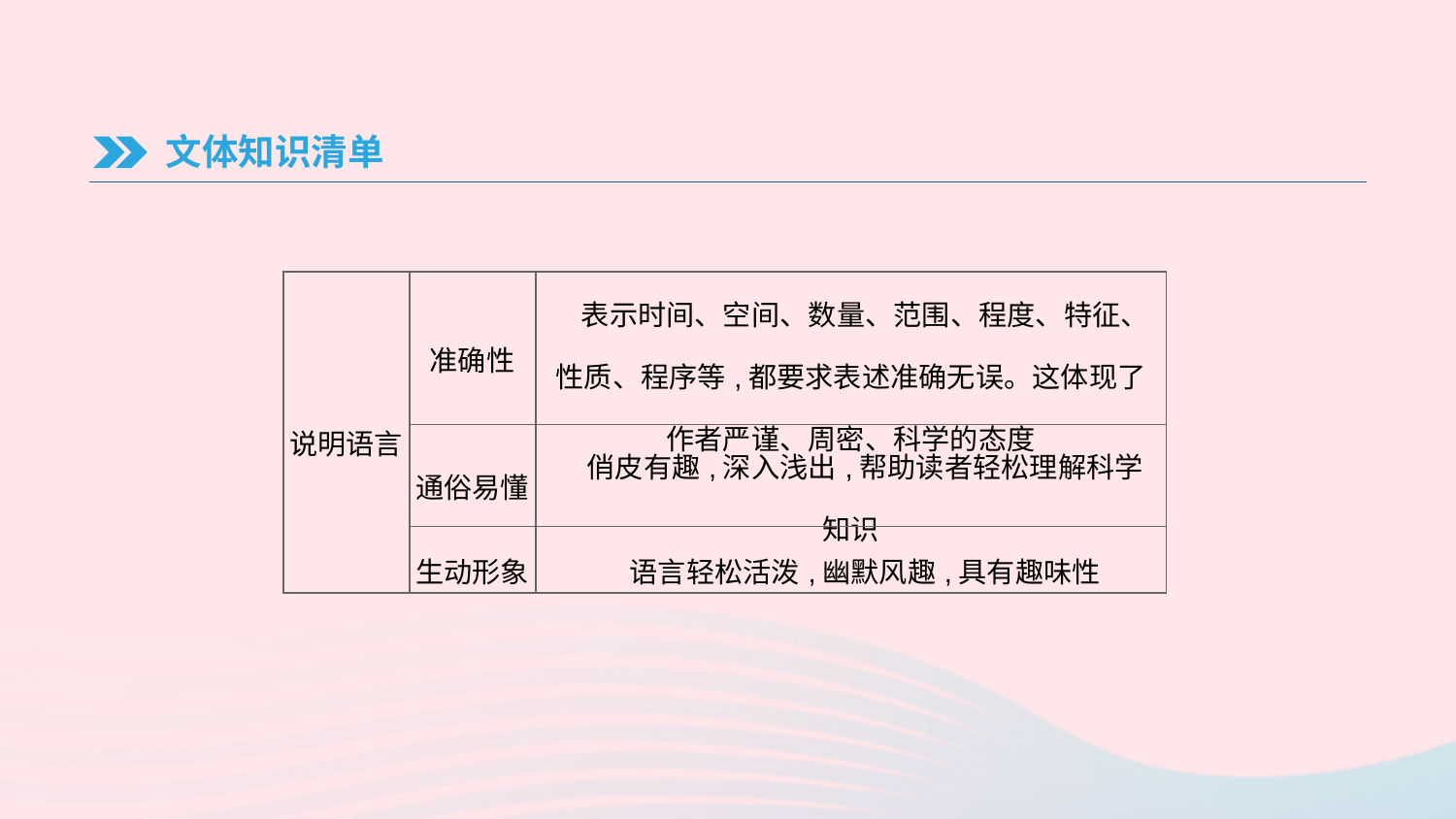

文体知识清单

| 说明语言 | 准确性 | 表示时间、空间、数量、范围、程度、特征、性质、程序等,都要求表述准确无误。这体现了作者严谨、周密、科学的态度 |
| --- | --- | --- |
|  | 通俗易懂 | 俏皮有趣,深入浅出,帮助读者轻松理解科学知识 |
|  | 生动形象 | 语言轻松活泼,幽默风趣,具有趣味性 |